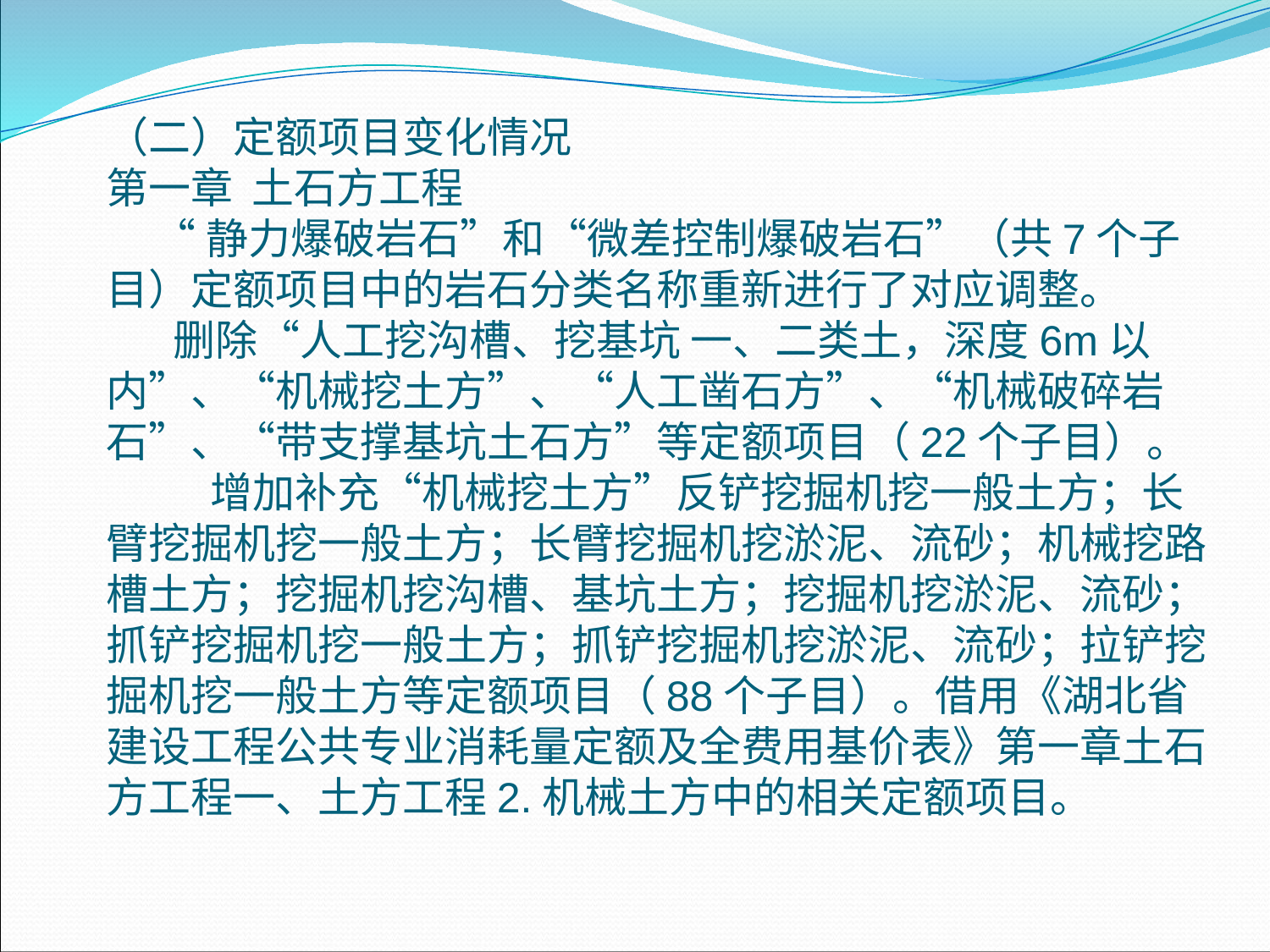

（二）定额项目变化情况第一章  土石方工程     “静力爆破岩石”和“微差控制爆破岩石”（共7个子目）定额项目中的岩石分类名称重新进行了对应调整。      删除“人工挖沟槽、挖基坑 一、二类土，深度6m以内”、“机械挖土方”、“人工凿石方”、“机械破碎岩石”、“带支撑基坑土石方”等定额项目（22个子目）。      增加补充“机械挖土方”反铲挖掘机挖一般土方；长臂挖掘机挖一般土方；长臂挖掘机挖淤泥、流砂；机械挖路槽土方；挖掘机挖沟槽、基坑土方；挖掘机挖淤泥、流砂；抓铲挖掘机挖一般土方；抓铲挖掘机挖淤泥、流砂；拉铲挖掘机挖一般土方等定额项目（88个子目）。借用《湖北省建设工程公共专业消耗量定额及全费用基价表》第一章土石方工程一、土方工程2.机械土方中的相关定额项目。